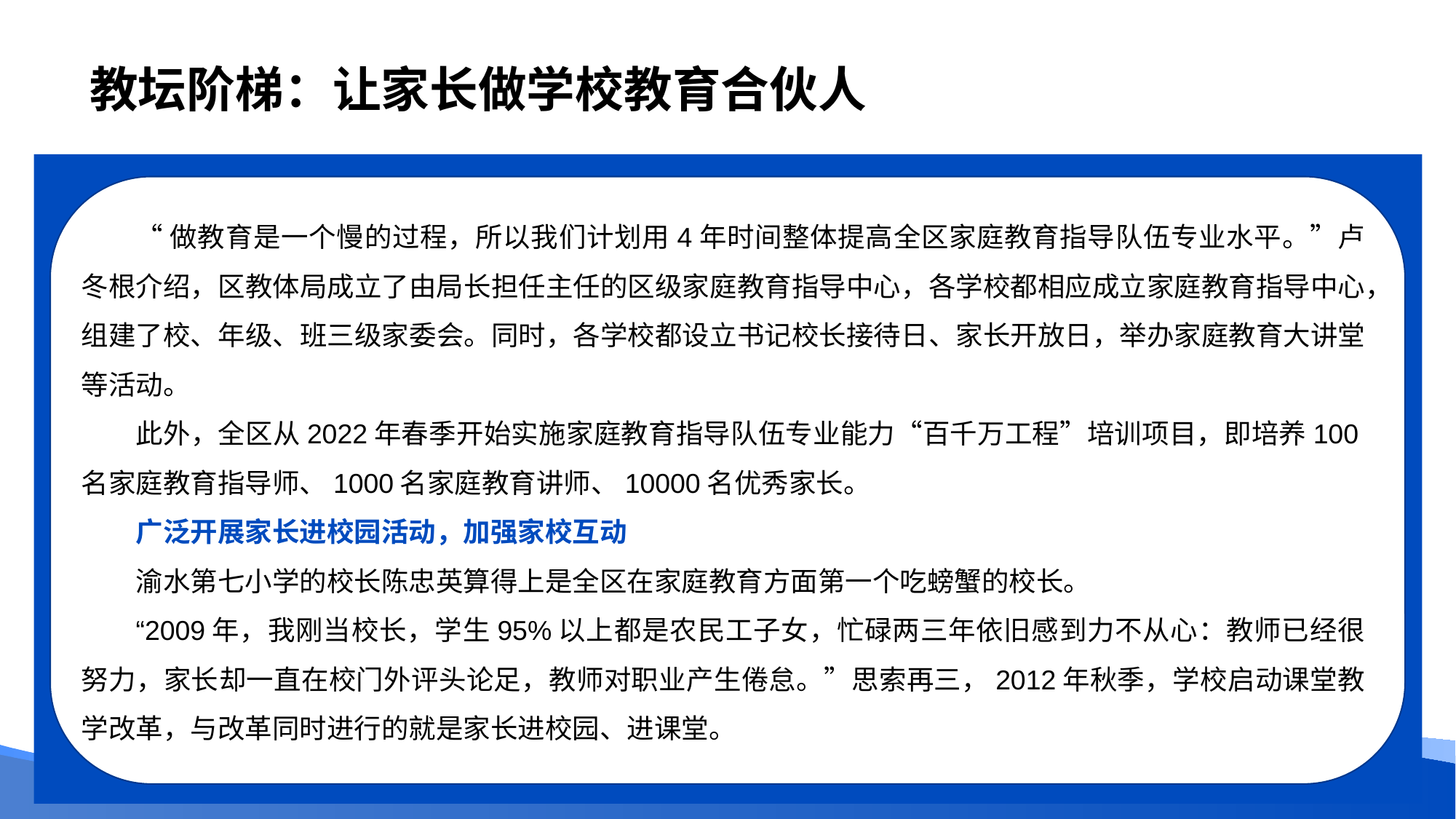

# 教坛阶梯：让家长做学校教育合伙人

“做教育是一个慢的过程，所以我们计划用4年时间整体提高全区家庭教育指导队伍专业水平。”卢冬根介绍，区教体局成立了由局长担任主任的区级家庭教育指导中心，各学校都相应成立家庭教育指导中心，组建了校、年级、班三级家委会。同时，各学校都设立书记校长接待日、家长开放日，举办家庭教育大讲堂等活动。
此外，全区从2022年春季开始实施家庭教育指导队伍专业能力“百千万工程”培训项目，即培养100名家庭教育指导师、1000名家庭教育讲师、10000名优秀家长。
广泛开展家长进校园活动，加强家校互动
渝水第七小学的校长陈忠英算得上是全区在家庭教育方面第一个吃螃蟹的校长。
“2009年，我刚当校长，学生95%以上都是农民工子女，忙碌两三年依旧感到力不从心：教师已经很努力，家长却一直在校门外评头论足，教师对职业产生倦怠。”思索再三，2012年秋季，学校启动课堂教学改革，与改革同时进行的就是家长进校园、进课堂。